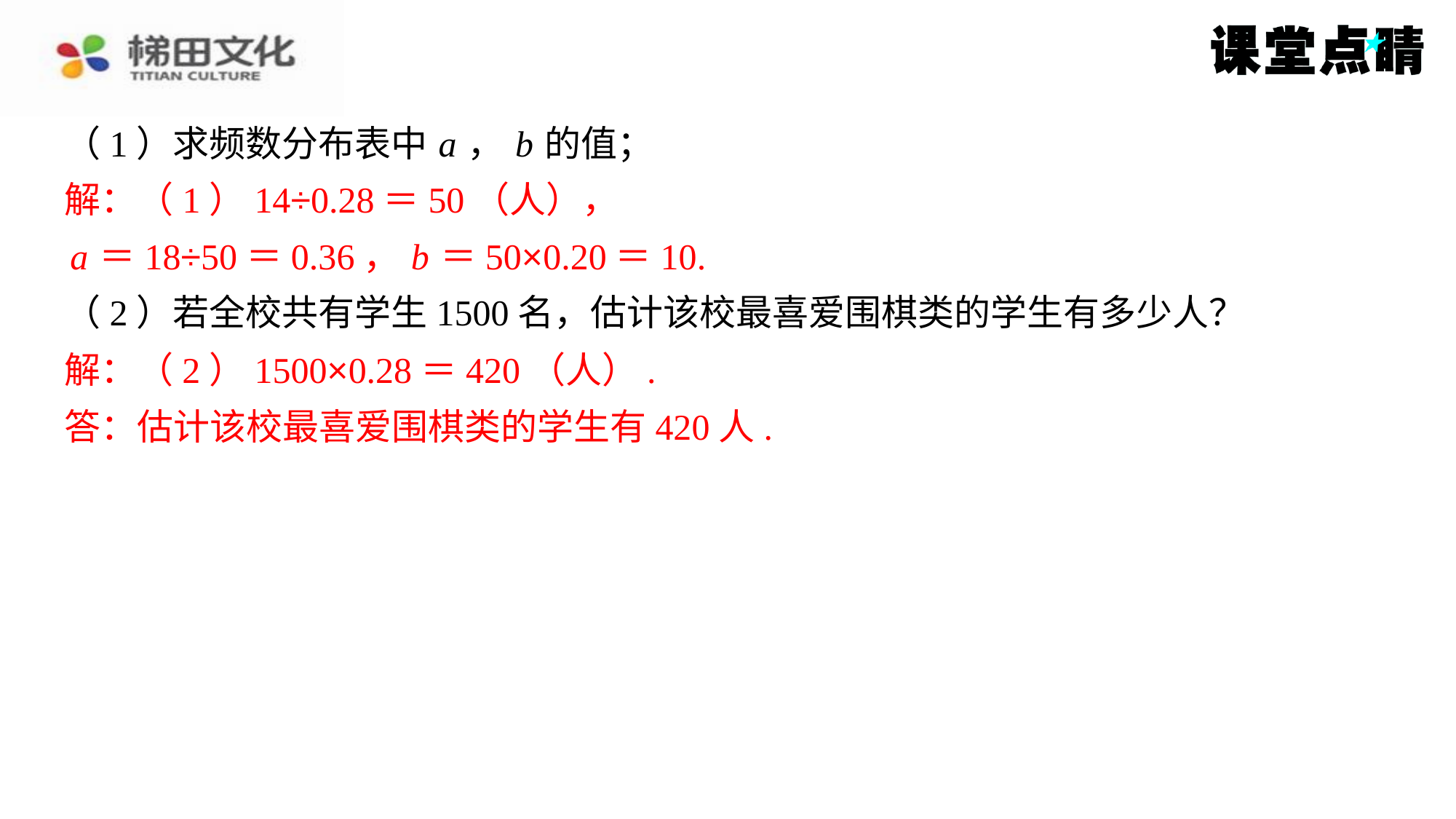

（1）求频数分布表中 a ， b 的值；
解：（1）14÷0.28＝50（人），
 a ＝18÷50＝0.36， b ＝50×0.20＝10.
（2）若全校共有学生1500名，估计该校最喜爱围棋类的学生有多少人？
解：（2）1500×0.28＝420（人）.
答：估计该校最喜爱围棋类的学生有420人.
解：（1）14÷0.28＝50（人），
a ＝18÷50＝0.36， b ＝50×0.20＝10.
解：（2）1500×0.28＝420（人）.
答：估计该校最喜爱围棋类的学生有420人.